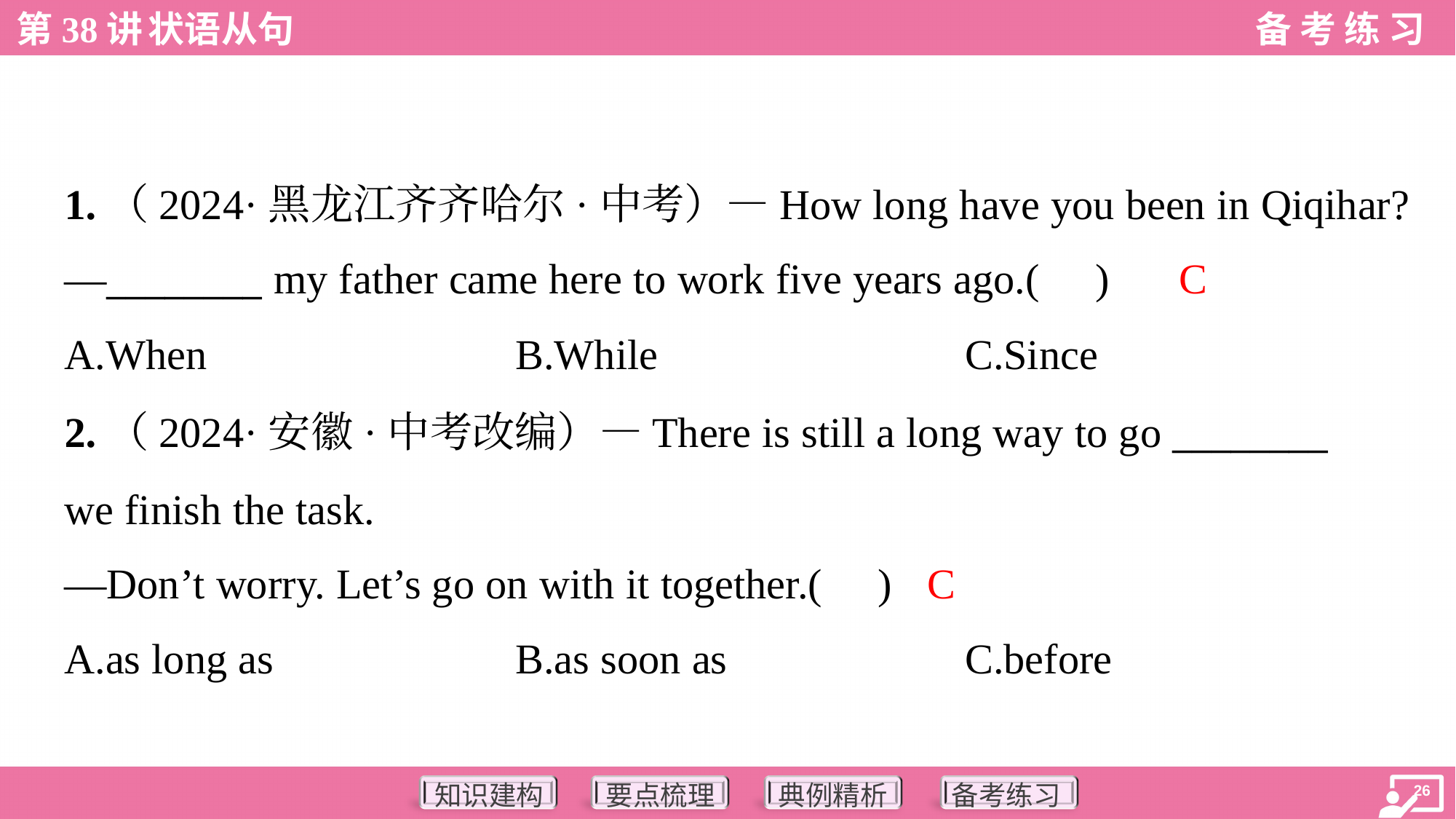

1.（2024·黑龙江齐齐哈尔·中考）—How long have you been in Qiqihar?
—________ my father came here to work five years ago.(     )
C
A.When	B.While	C.Since
2.（2024·安徽·中考改编）—There is still a long way to go ________
we finish the task.
—Don’t worry. Let’s go on with it together.(     )
C
A.as long as	B.as soon as	C.before